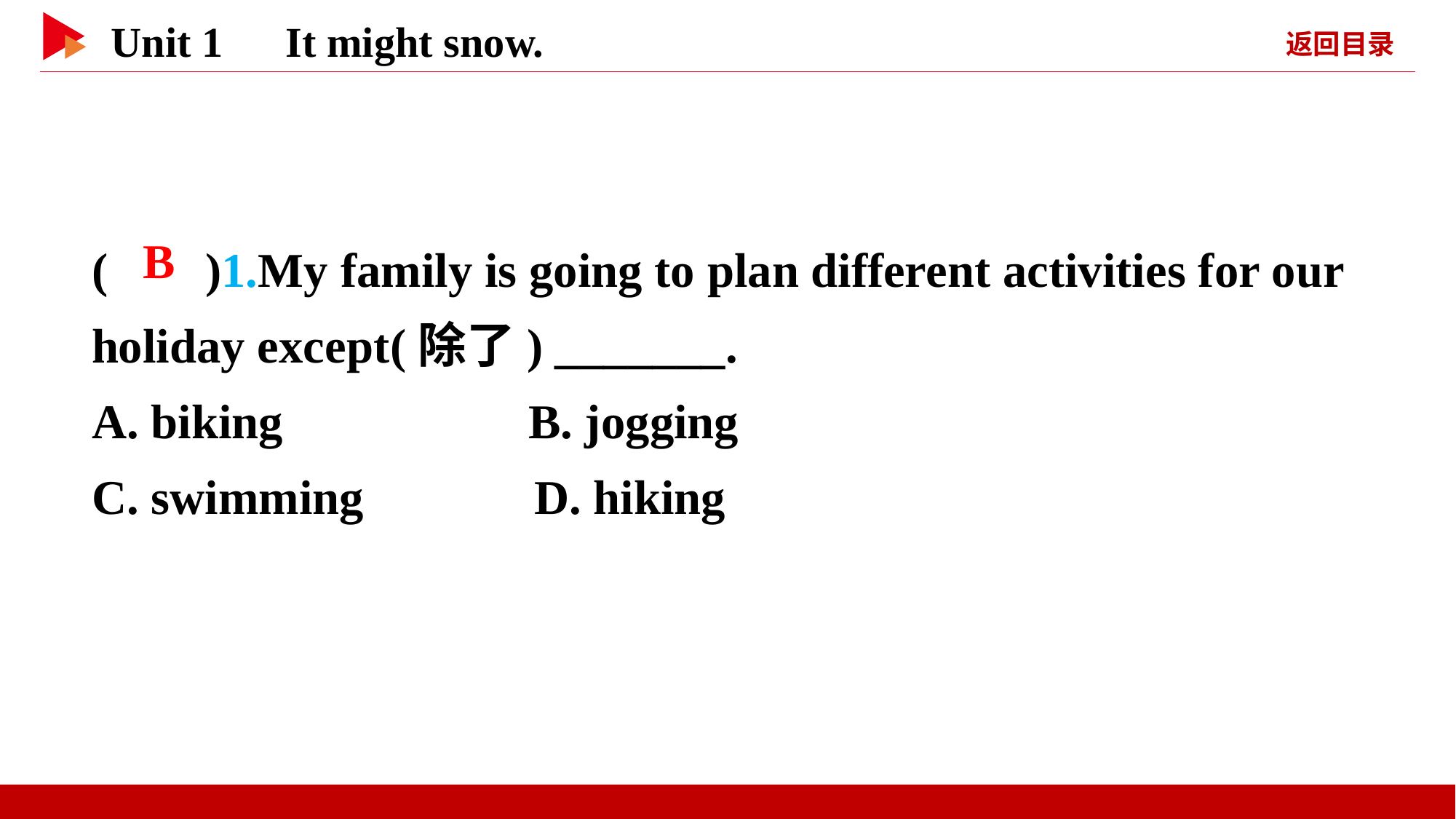

(        )1.My family is going to plan different activities for our holiday except(除了) _______.
A. biking               	B. jogging
C. swimming              D. hiking

   B